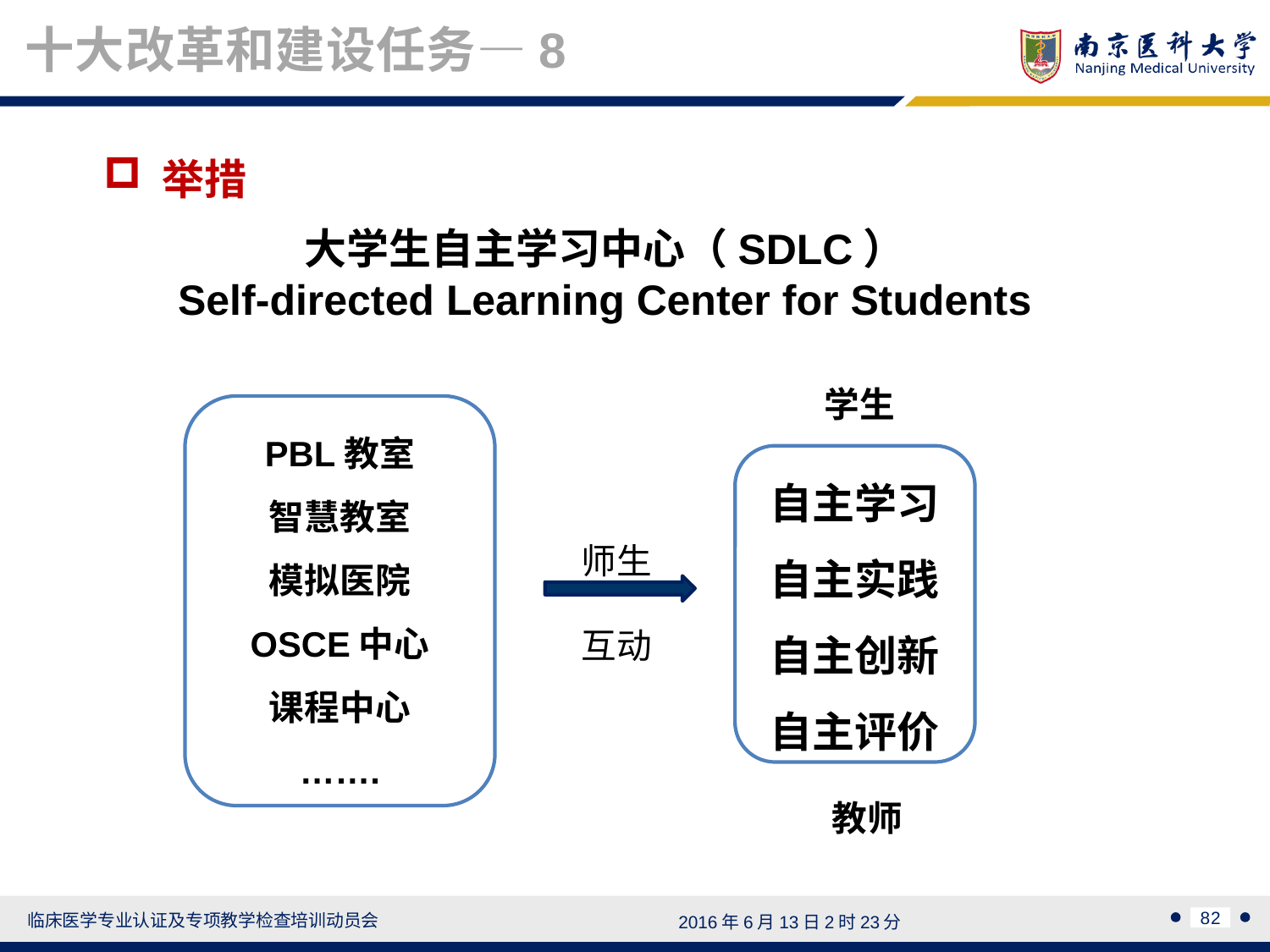

十大改革和建设任务—8
 举措
大学生自主学习中心（SDLC）
Self-directed Learning Center for Students
学生
PBL教室
智慧教室
模拟医院
OSCE中心
课程中心
…….
自主学习
自主实践
自主创新
自主评价
师生
互动

教师